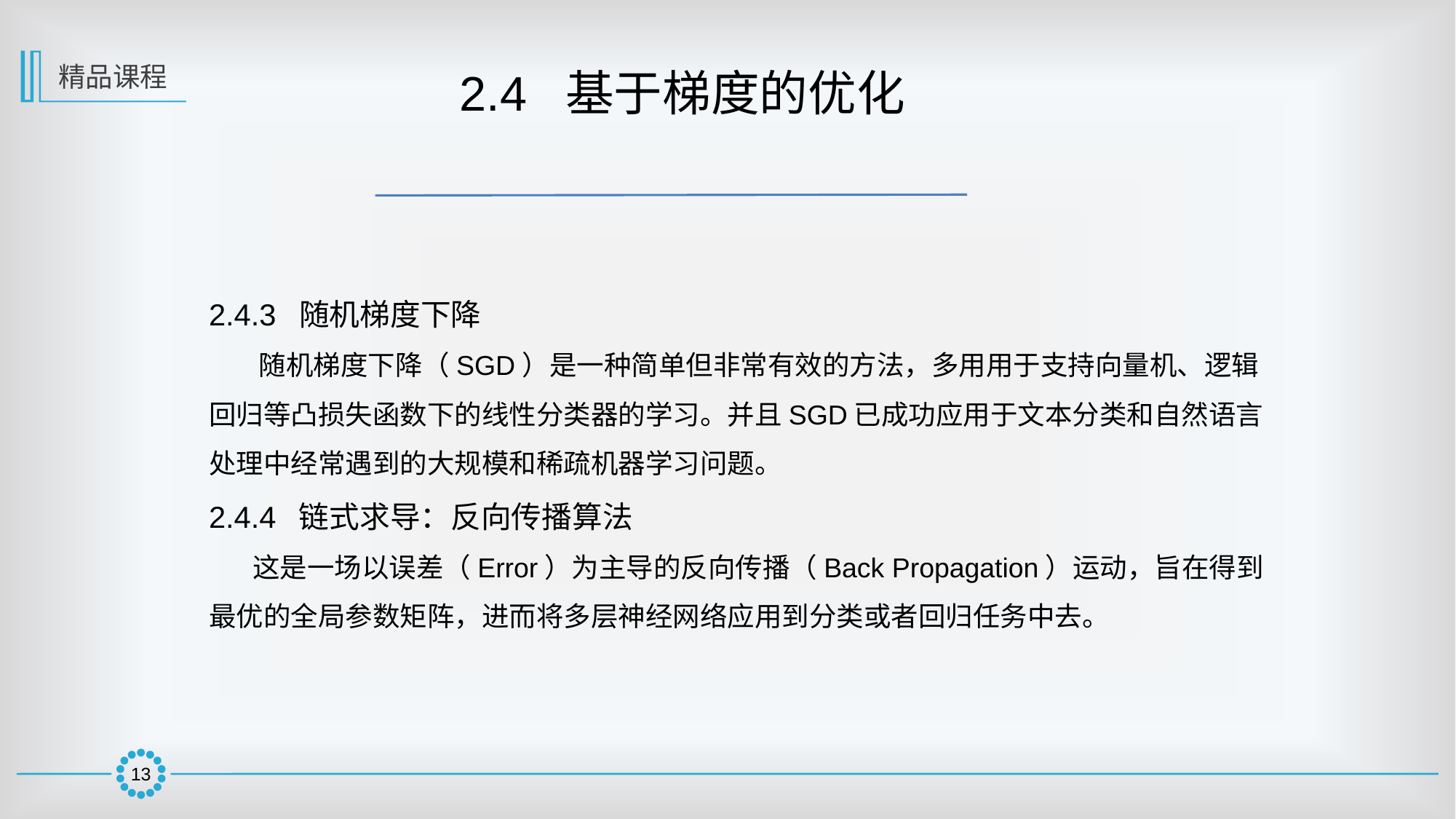

精品课程
 2.4  基于梯度的优化

2.4.3 随机梯度下降
       随机梯度下降（SGD）是一种简单但非常有效的方法，多用用于支持向量机、逻辑回归等凸损失函数下的线性分类器的学习。并且SGD已成功应用于文本分类和自然语言处理中经常遇到的大规模和稀疏机器学习问题。
2.4.4 链式求导：反向传播算法
      这是一场以误差（Error）为主导的反向传播（Back Propagation）运动，旨在得到最优的全局参数矩阵，进而将多层神经网络应用到分类或者回归任务中去。

13